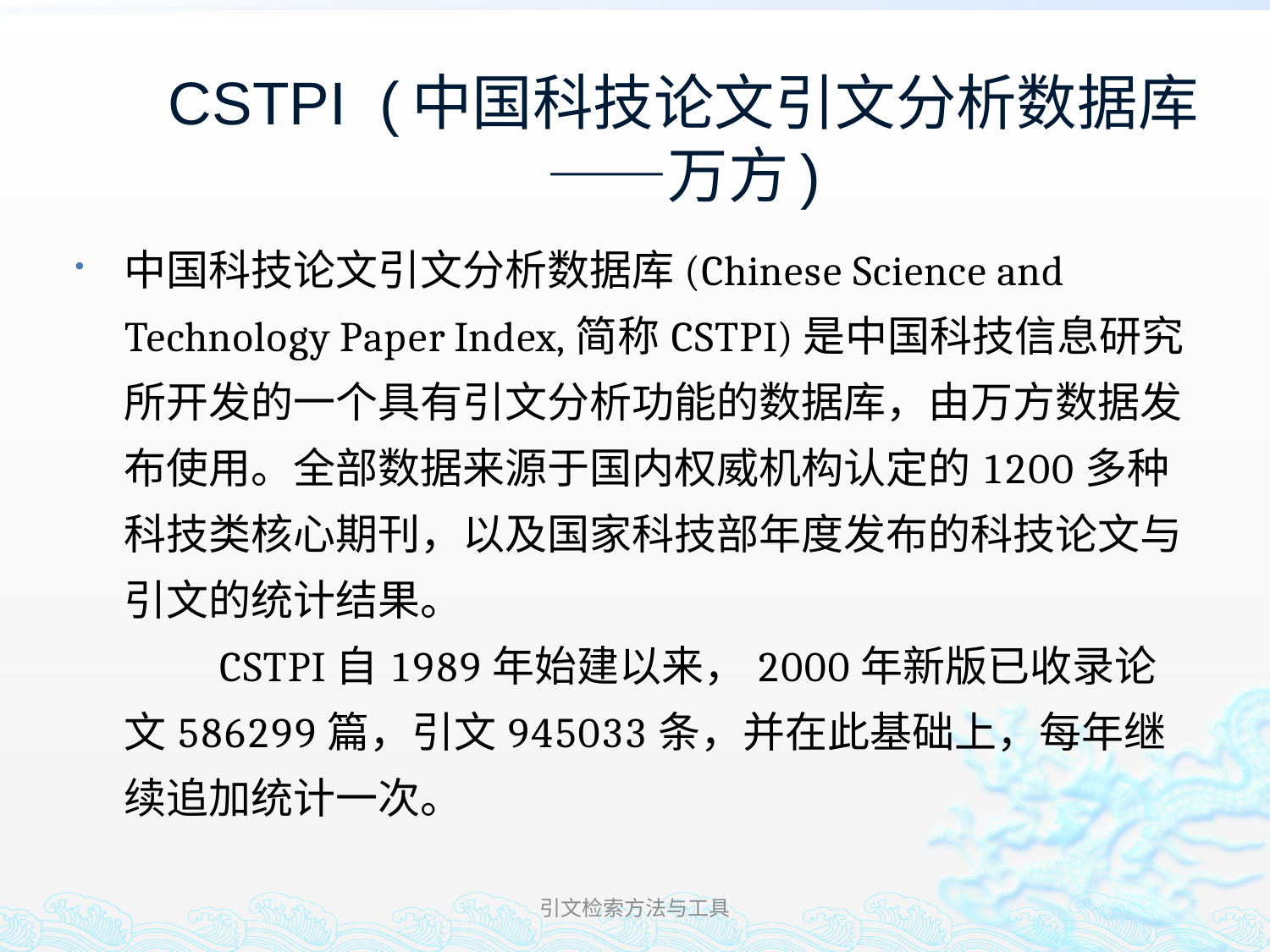

# CSTPI  (中国科技论文引文分析数据库——万方)
中国科技论文引文分析数据库(Chinese Science and Technology Paper Index,简称CSTPI)是中国科技信息研究所开发的一个具有引文分析功能的数据库，由万方数据发布使用。全部数据来源于国内权威机构认定的1200多种科技类核心期刊，以及国家科技部年度发布的科技论文与引文的统计结果。
　　CSTPI自1989年始建以来，2000年新版已收录论文586299篇，引文945033条，并在此基础上，每年继续追加统计一次。

引文检索方法与工具